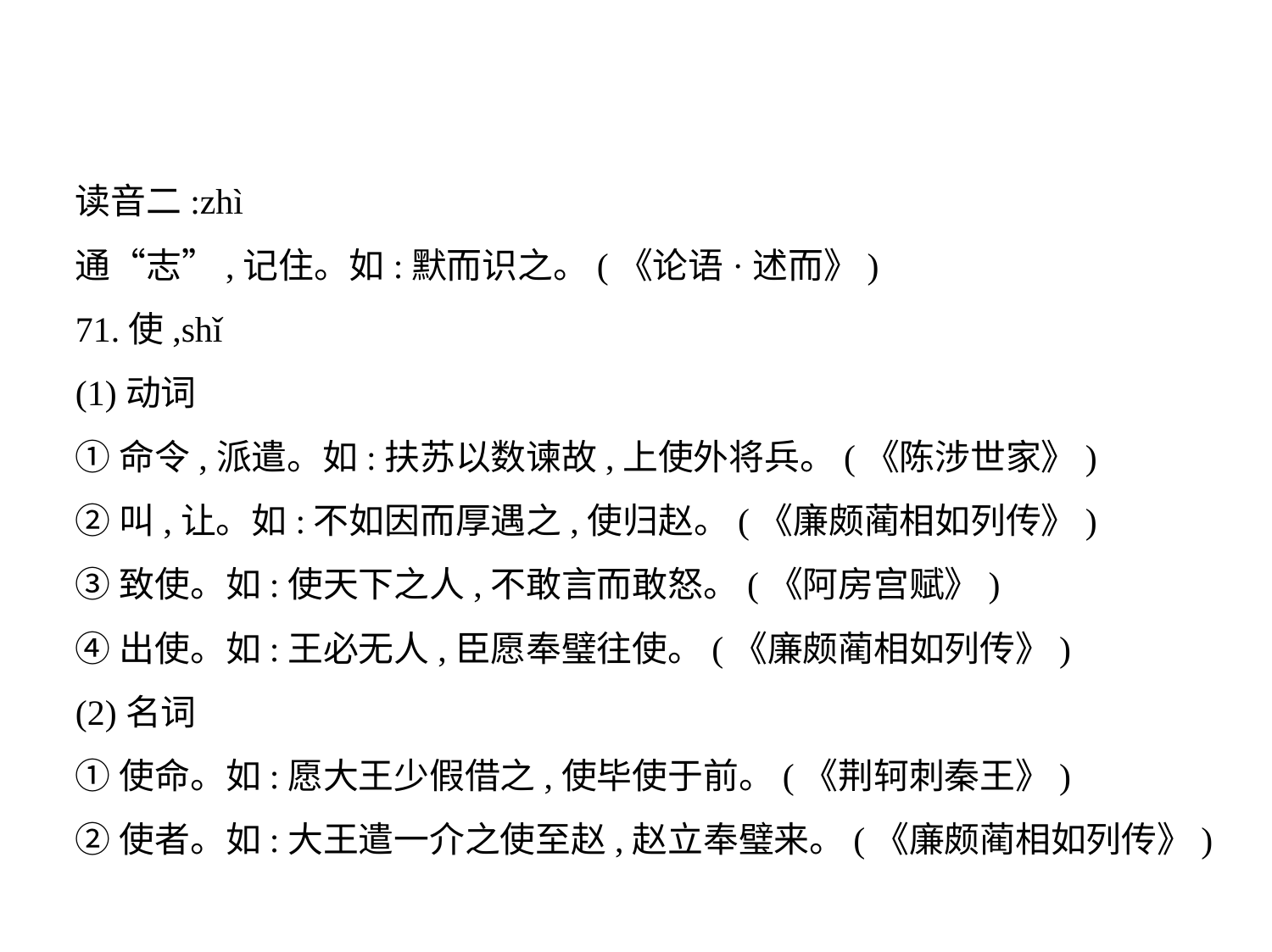

读音二:zhì
通“志”,记住。如:默而识之。(《论语·述而》)
71.使,shǐ
(1)动词
①命令,派遣。如:扶苏以数谏故,上使外将兵。(《陈涉世家》)
②叫,让。如:不如因而厚遇之,使归赵。(《廉颇蔺相如列传》)
③致使。如:使天下之人,不敢言而敢怒。(《阿房宫赋》)
④出使。如:王必无人,臣愿奉璧往使。(《廉颇蔺相如列传》)
(2)名词
①使命。如:愿大王少假借之,使毕使于前。(《荆轲刺秦王》)
②使者。如:大王遣一介之使至赵,赵立奉璧来。(《廉颇蔺相如列传》)